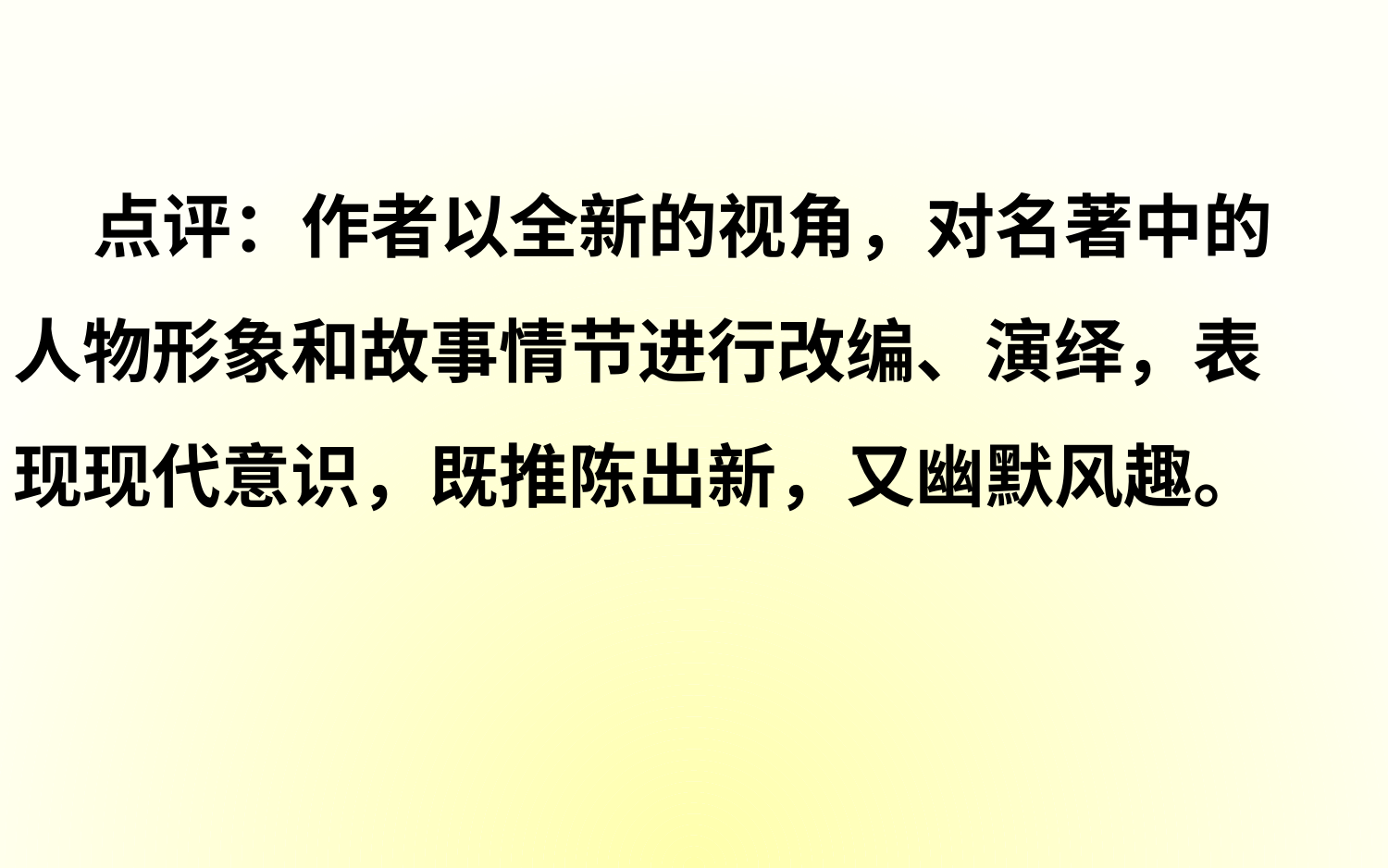

点评：作者以全新的视角，对名著中的人物形象和故事情节进行改编、演绎，表现现代意识，既推陈出新，又幽默风趣。